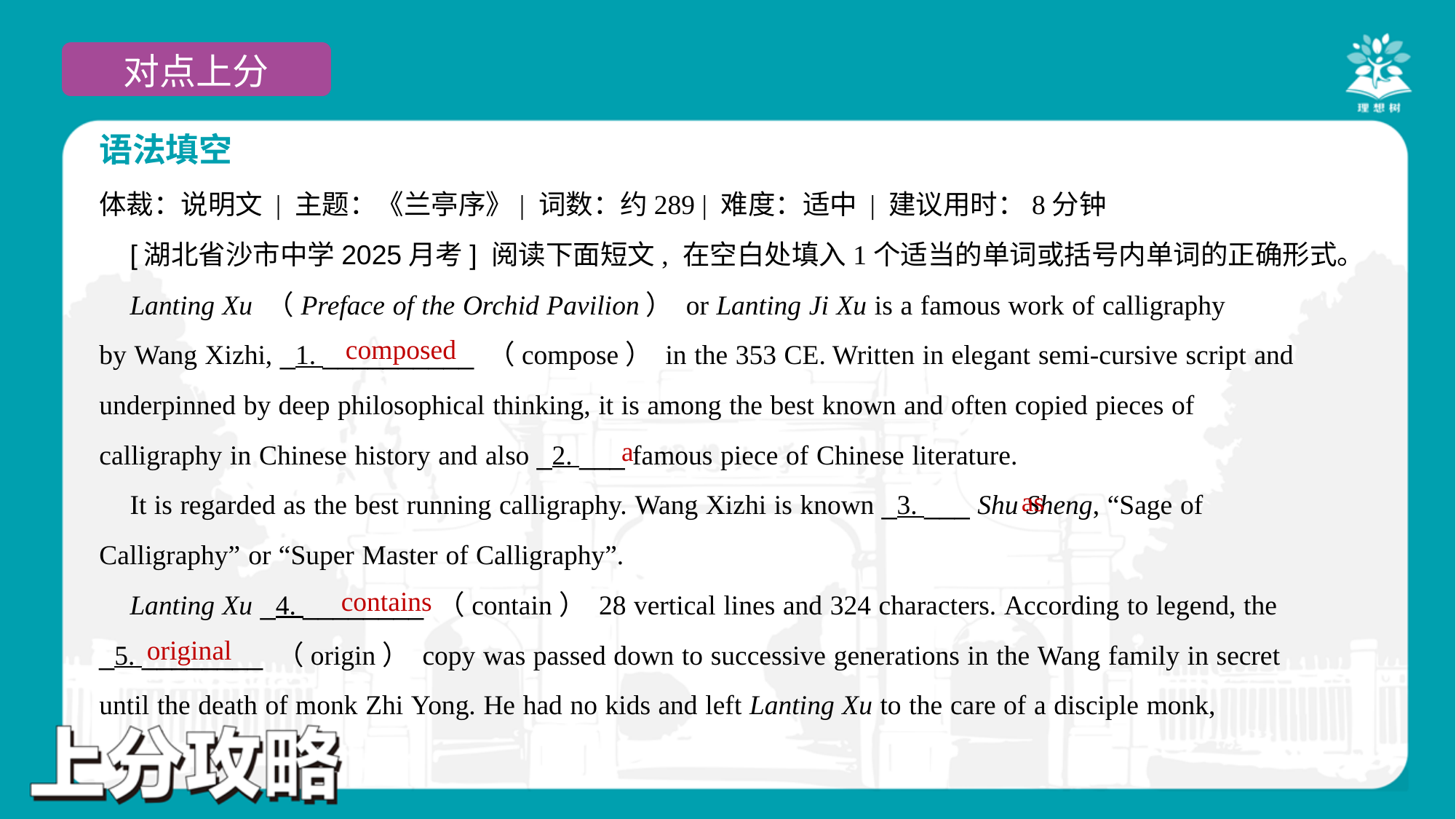

语法填空
体裁：说明文 | 主题：《兰亭序》| 词数：约289 | 难度：适中 | 建议用时：8分钟
    [湖北省沙市中学2025月考] 阅读下面短文, 在空白处填入1个适当的单词或括号内单词的正确形式。
    Lanting Xu （Preface of the Orchid Pavilion） or Lanting Ji Xu is a famous work of calligraphy
by Wang Xizhi, _1. __________ （compose） in the 353 CE. Written in elegant semi-cursive script and
underpinned by deep philosophical thinking, it is among the best known and often copied pieces of
calligraphy in Chinese history and also _2. ___ famous piece of Chinese literature.
    It is regarded as the best running calligraphy. Wang Xizhi is known _3. ___ Shu Sheng, “Sage of
Calligraphy” or “Super Master of Calligraphy”.
    Lanting Xu _4. ________ （contain） 28 vertical lines and 324 characters. According to legend, the
_5. ________ （origin） copy was passed down to successive generations in the Wang family in secret
until the death of monk Zhi Yong. He had no kids and left Lanting Xu to the care of a disciple monk,

composed
a
as
contains
original